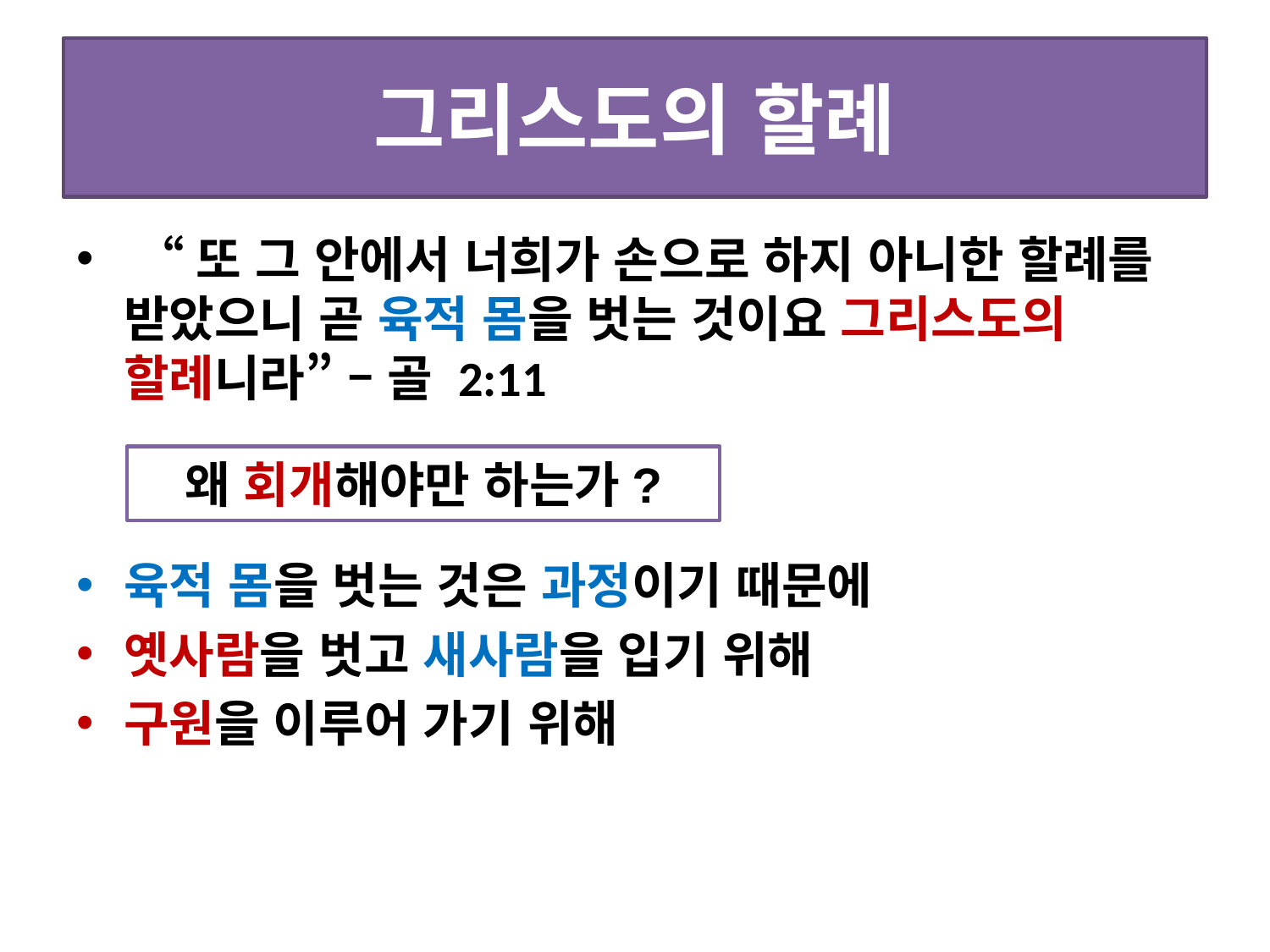

# 그리스도의 할례
 “또 그 안에서 너희가 손으로 하지 아니한 할례를 받았으니 곧 육적 몸을 벗는 것이요 그리스도의 할례니라” – 골 2:11

육적 몸을 벗는 것은 과정이기 때문에
옛사람을 벗고 새사람을 입기 위해
구원을 이루어 가기 위해

왜 회개해야만 하는가?